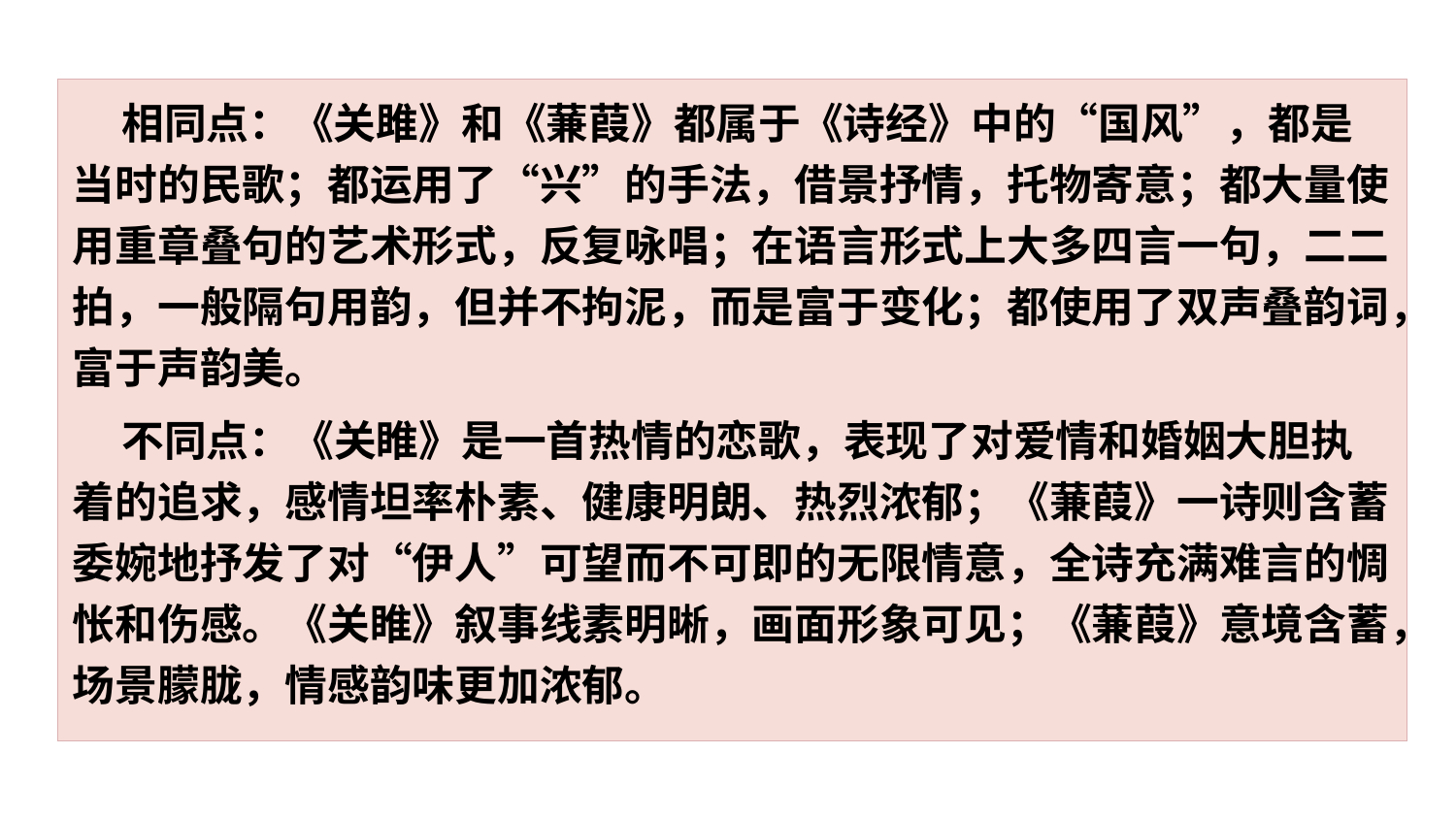

相同点：《关雎》和《蒹葭》都属于《诗经》中的“国风”，都是当时的民歌；都运用了“兴”的手法，借景抒情，托物寄意；都大量使用重章叠句的艺术形式，反复咏唱；在语言形式上大多四言一句，二二拍，一般隔句用韵，但并不拘泥，而是富于变化；都使用了双声叠韵词，富于声韵美。
    不同点：《关睢》是一首热情的恋歌，表现了对爱情和婚姻大胆执着的追求，感情坦率朴素、健康明朗、热烈浓郁；《蒹葭》一诗则含蓄委婉地抒发了对“伊人”可望而不可即的无限情意，全诗充满难言的惆怅和伤感。《关睢》叙事线素明晰，画面形象可见；《蒹葭》意境含蓄，场景朦胧，情感韵味更加浓郁。